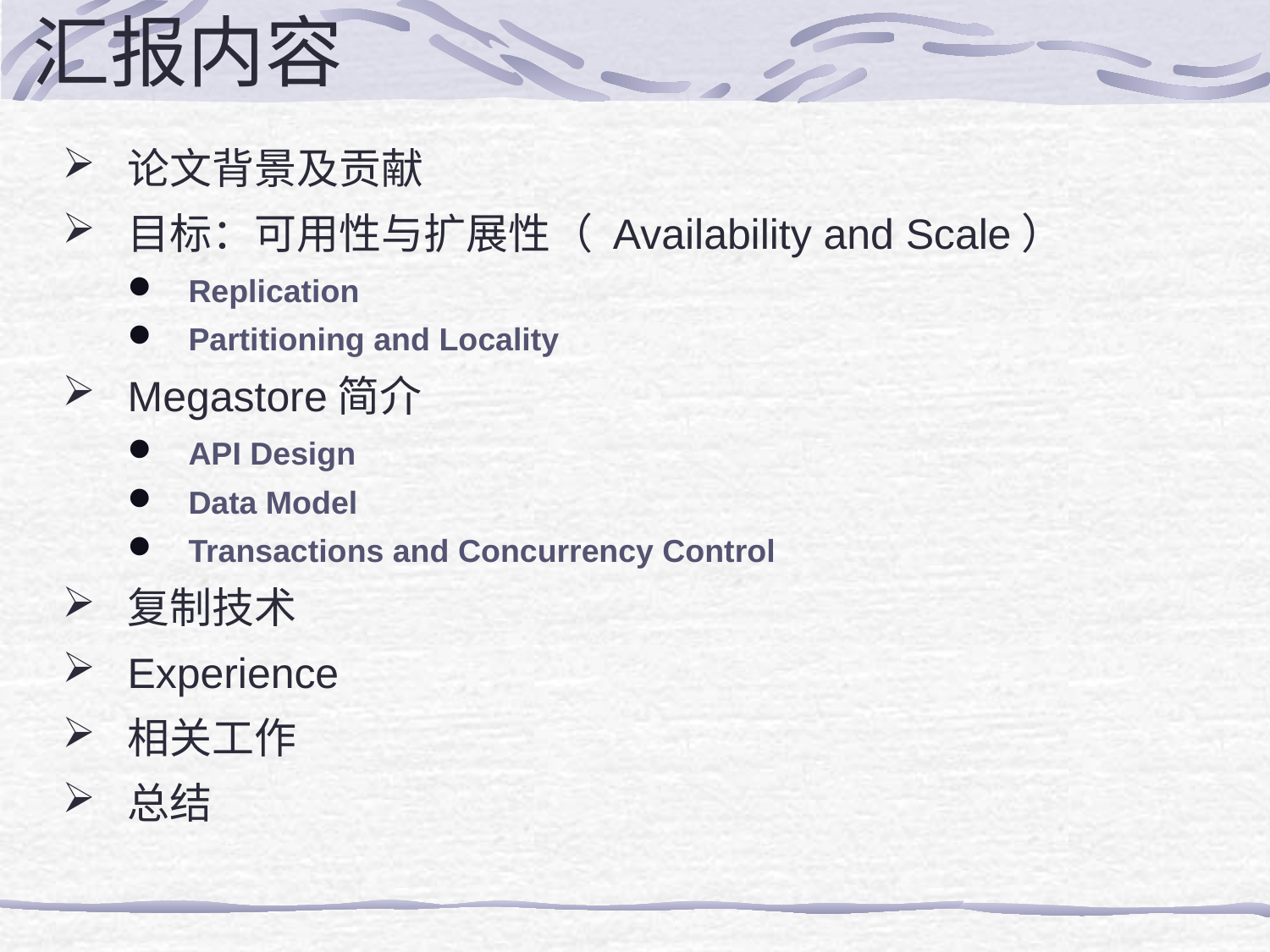

# 汇报内容
论文背景及贡献
目标：可用性与扩展性（ Availability and Scale）
Replication
Partitioning and Locality
Megastore简介
API Design
Data Model
Transactions and Concurrency Control
复制技术
Experience
相关工作
总结